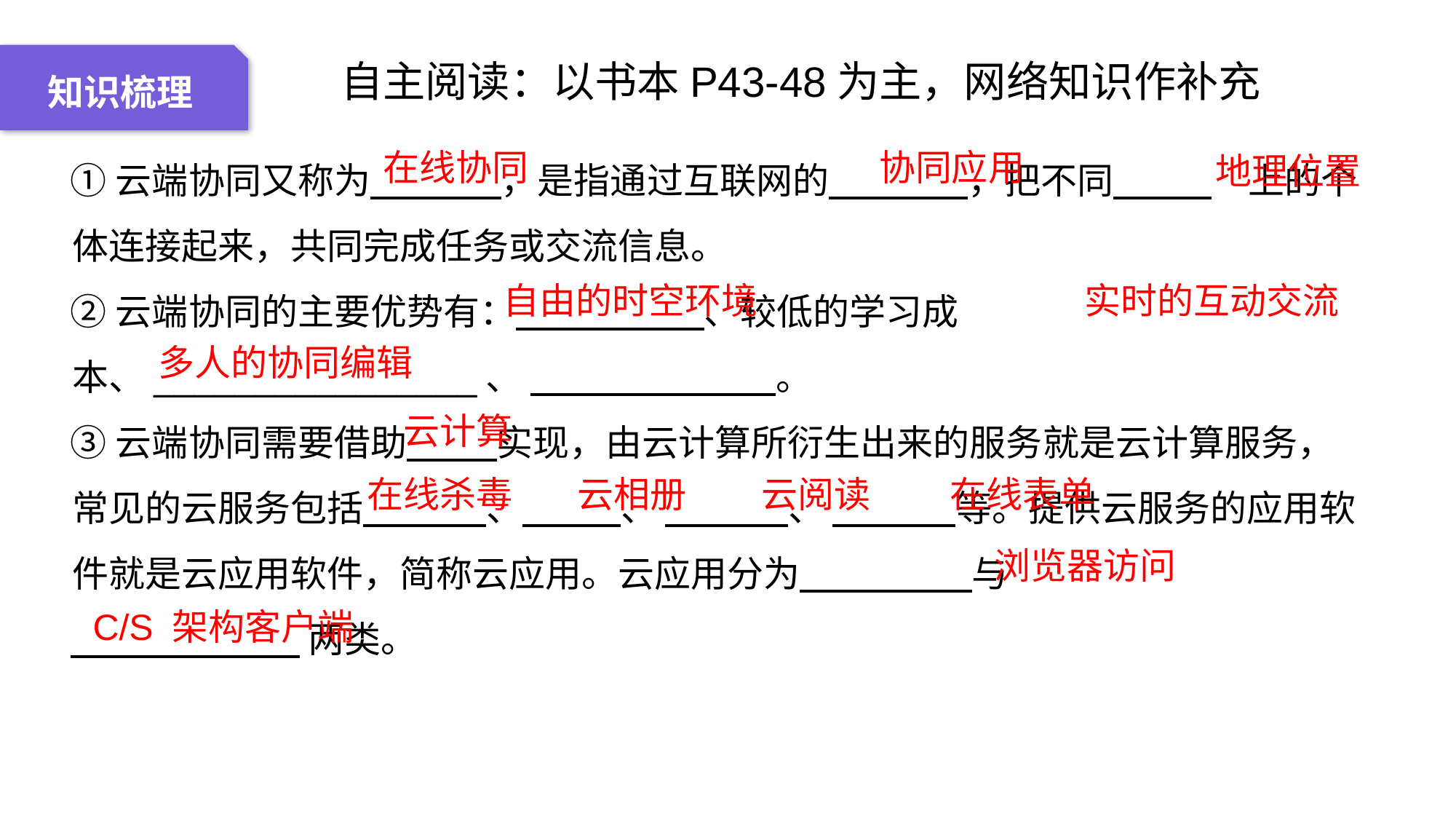

04 名词解释
01 准备过程
02 整体结构
03 重点说明
知识梳理
自主阅读：以书本P43-48为主，网络知识作补充
①云端协同又称为                ，是指通过互联网的                 ，把不同            上上的个体连接起来，共同完成任务或交流信息。
②云端协同的主要优势有：                       、较低的学习成本、________________、                               。
③云端协同需要借助           实现，由云计算所衍生出来的服务就是云计算服务，常见的云服务包括               、            、                、                等。提供云服务的应用软件就是云应用软件，简称云应用。云应用分为                     与
                            两类。
在线协同
协同应用
地理位置
自由的时空环境
实时的互动交流
多人的协同编辑
云计算
在线杀毒
云相册
云阅读
在线表单
浏览器访问
 C/S 架构客户端